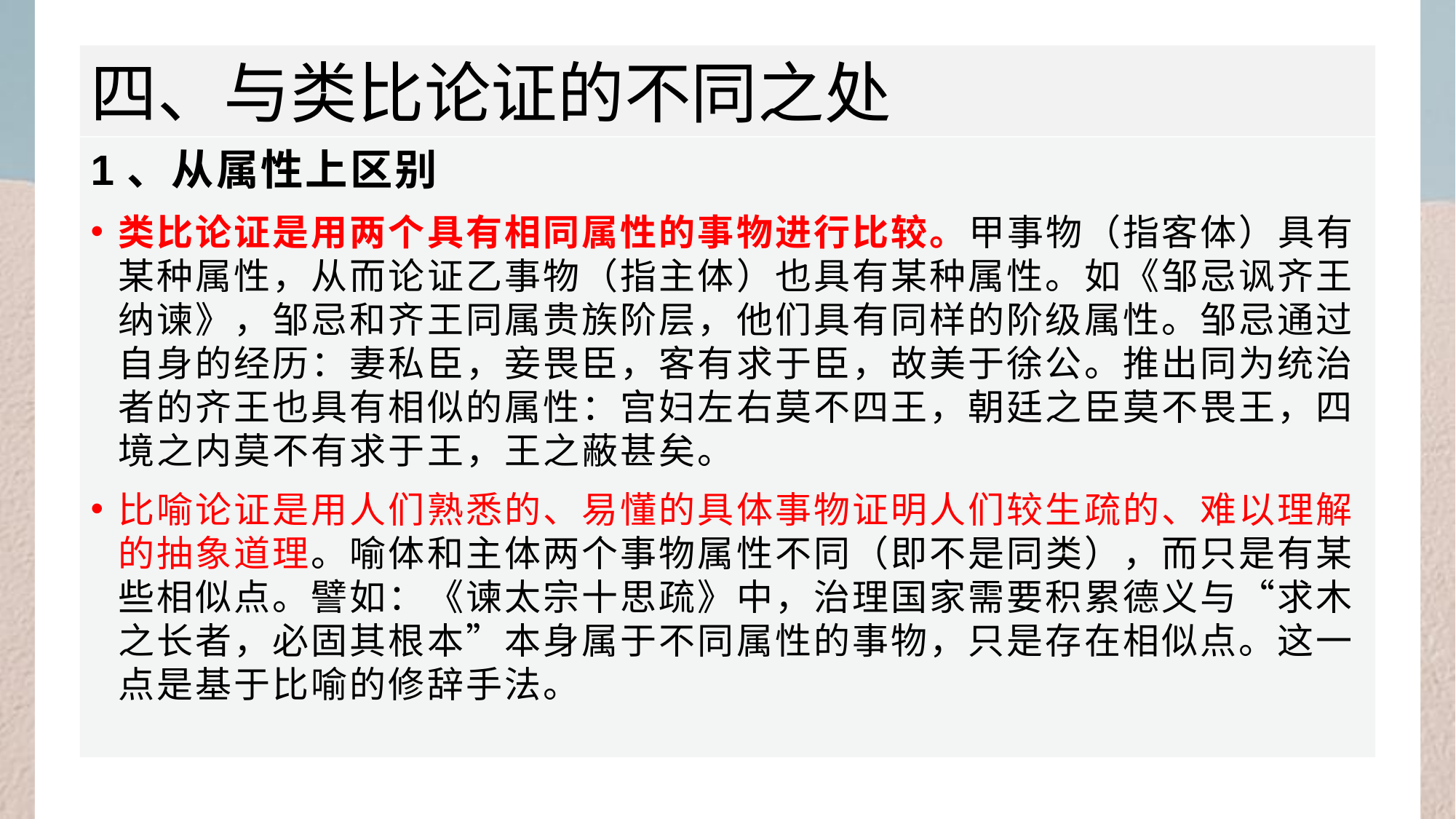

四、与类比论证的不同之处
1、从属性上区别
类比论证是用两个具有相同属性的事物进行比较。甲事物（指客体）具有某种属性，从而论证乙事物（指主体）也具有某种属性。如《邹忌讽齐王纳谏》，邹忌和齐王同属贵族阶层，他们具有同样的阶级属性。邹忌通过自身的经历：妻私臣，妾畏臣，客有求于臣，故美于徐公。推出同为统治者的齐王也具有相似的属性：宫妇左右莫不四王，朝廷之臣莫不畏王，四境之内莫不有求于王，王之蔽甚矣。
比喻论证是用人们熟悉的、易懂的具体事物证明人们较生疏的、难以理解的抽象道理。喻体和主体两个事物属性不同（即不是同类），而只是有某些相似点。譬如：《谏太宗十思疏》中，治理国家需要积累德义与“求木之长者，必固其根本”本身属于不同属性的事物，只是存在相似点。这一点是基于比喻的修辞手法。